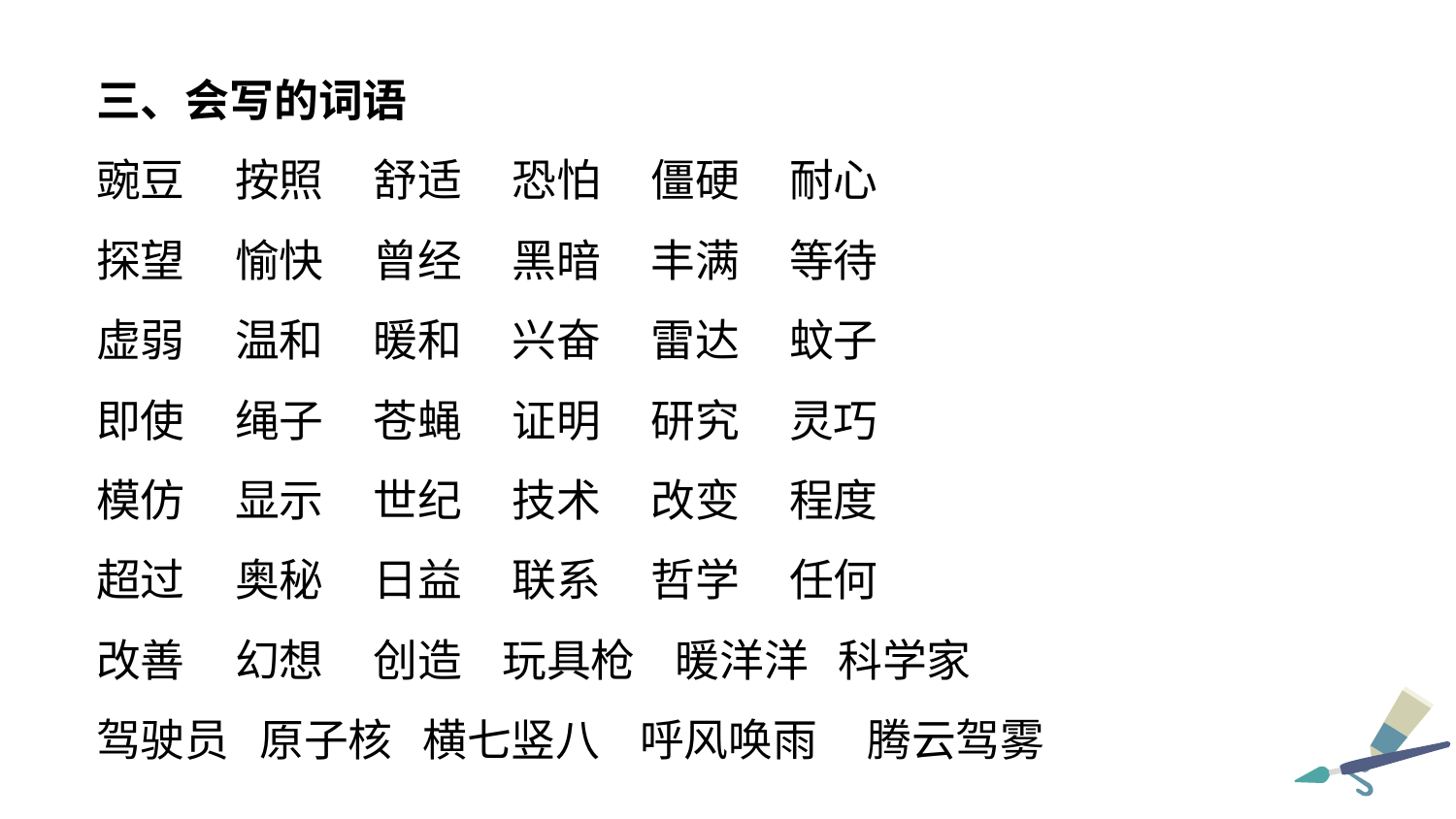

三、会写的词语
豌豆     按照     舒适     恐怕     僵硬     耐心
探望     愉快     曾经     黑暗     丰满     等待
虚弱     温和     暖和     兴奋     雷达     蚊子
即使     绳子     苍蝇     证明     研究     灵巧
模仿     显示     世纪     技术     改变     程度
超过     奥秘     日益     联系     哲学     任何
改善     幻想     创造    玩具枪    暖洋洋   科学家
驾驶员   原子核   横七竖八    呼风唤雨     腾云驾雾